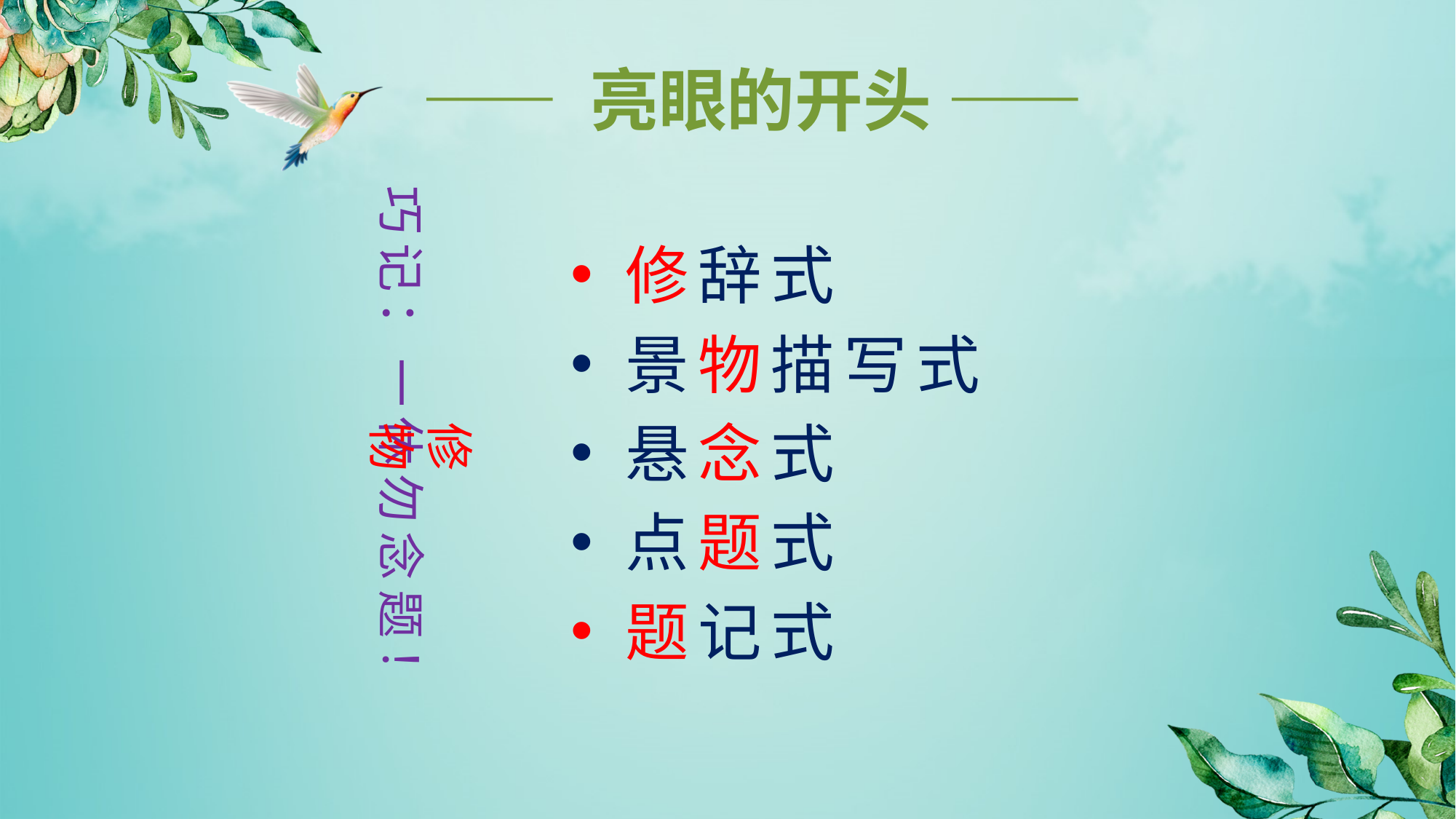

—— 亮眼的开头 ——
巧记：一休勿念题！
修辞式
景物描写式
悬念式
点题式
题记式
修物